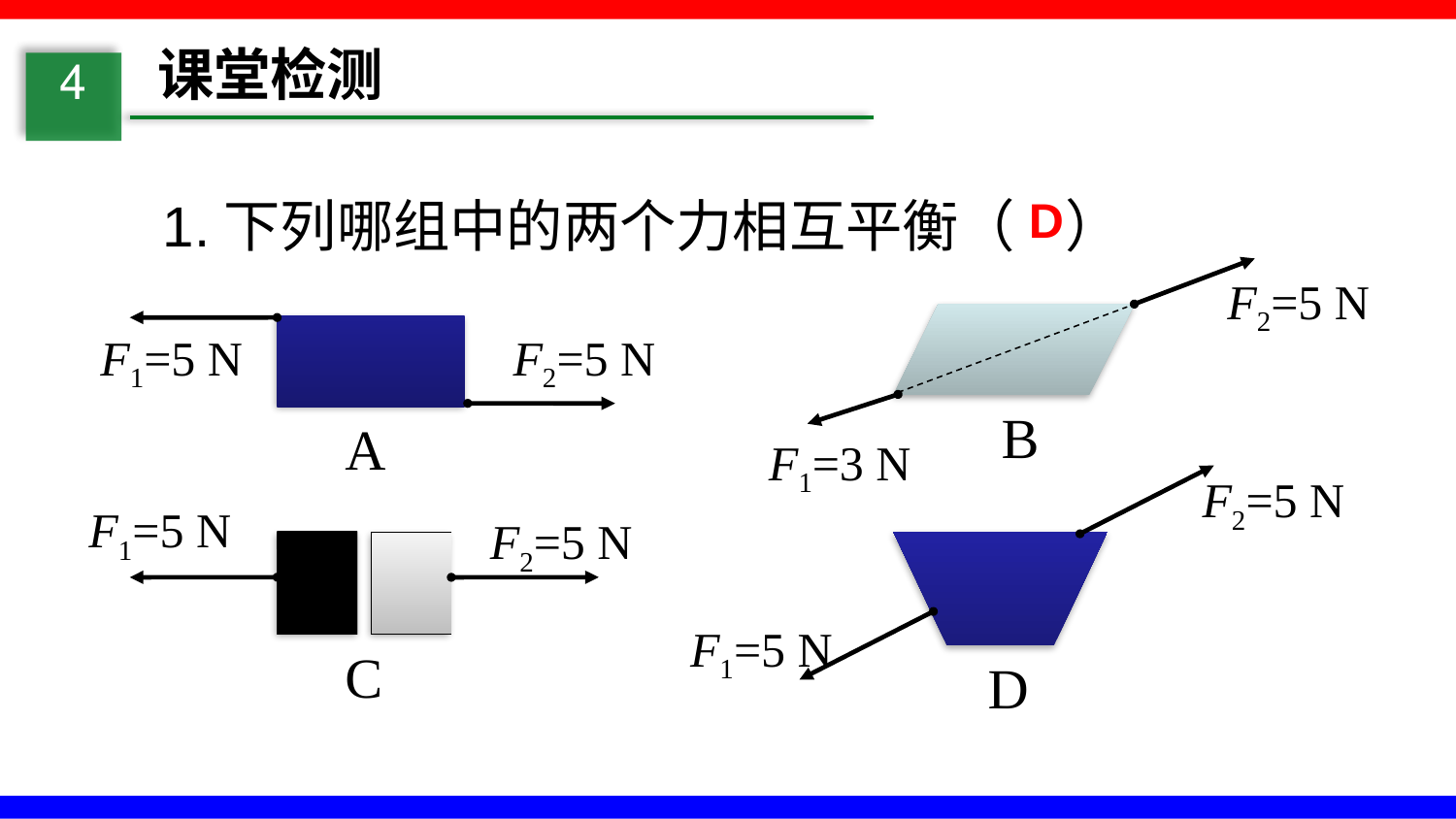

课堂检测
4

1.下列哪组中的两个力相互平衡（    ）
D

F2=5 N

F1=5 N
F2=5 N

B

A
F1=3 N
F2=5 N

F1=5 N
F2=5 N

F1=5 N

C
D